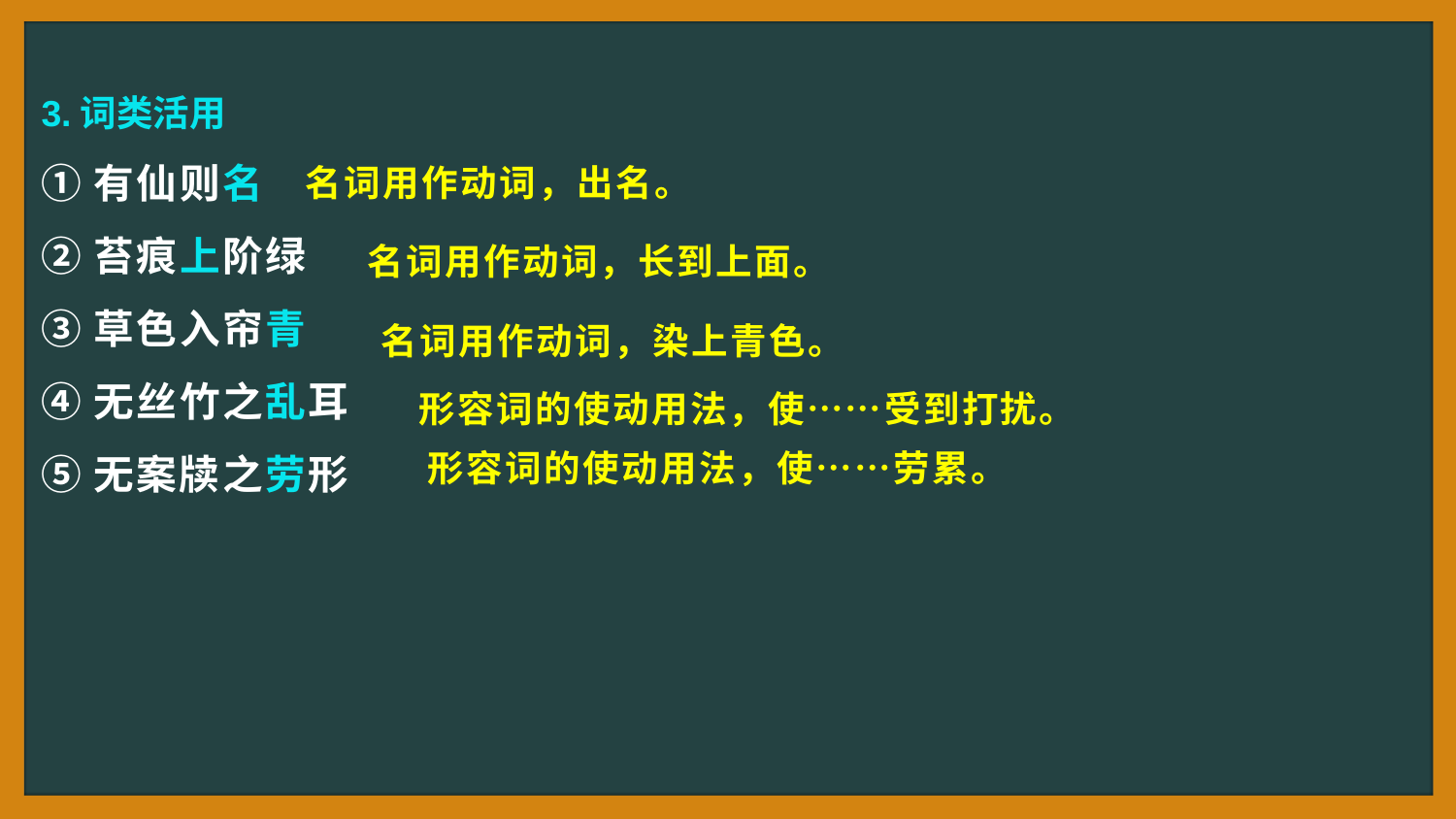

3.词类活用
①有仙则名
②苔痕上阶绿
③草色入帘青
④无丝竹之乱耳
⑤无案牍之劳形

名词用作动词，出名。
名词用作动词，长到上面。
名词用作动词，染上青色。
形容词的使动用法，使……受到打扰。
形容词的使动用法，使……劳累。